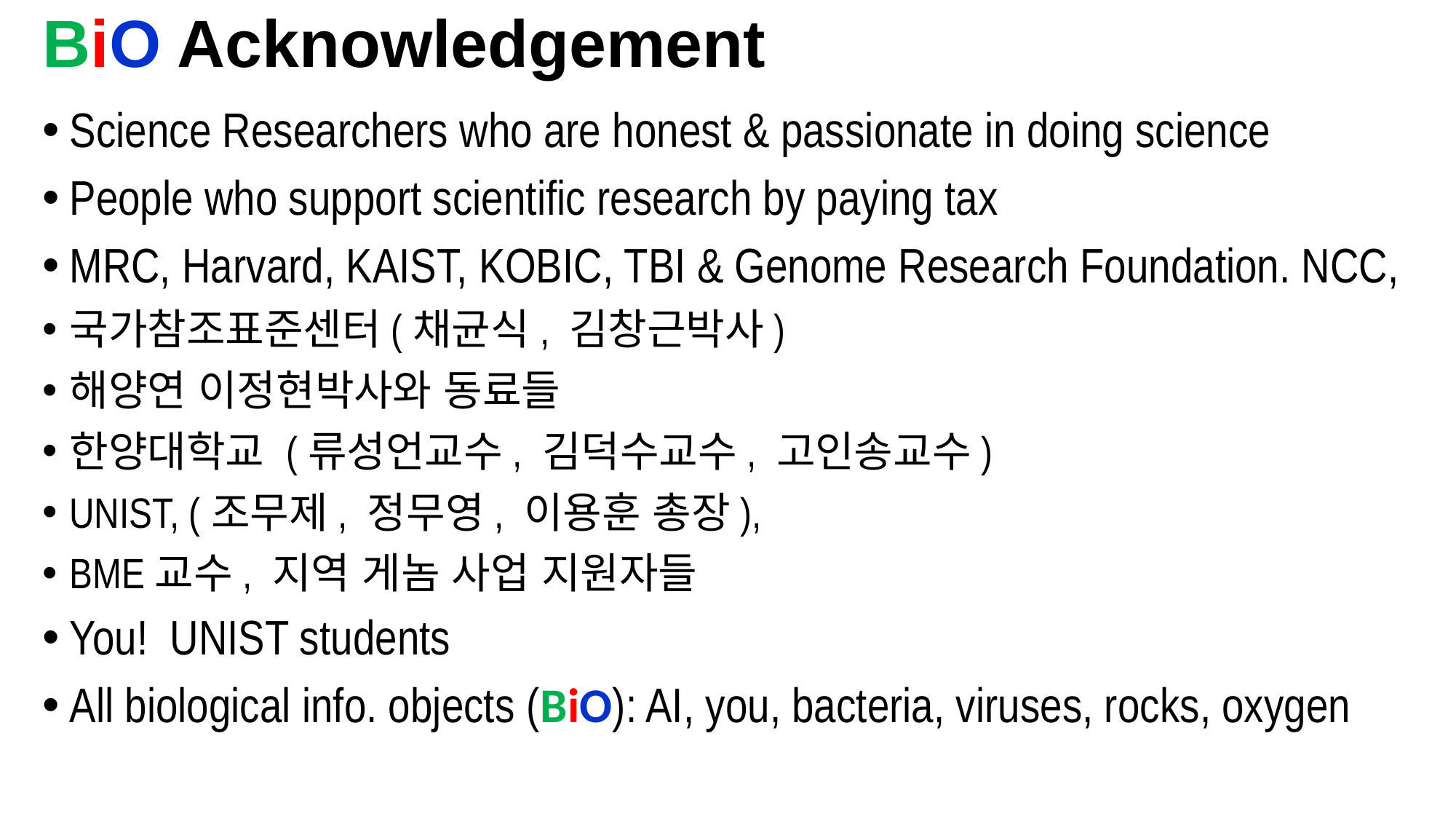

# BiO Acknowledgement
Science Researchers who are honest & passionate in doing science
People who support scientific research by paying tax
MRC, Harvard, KAIST, KOBIC, TBI & Genome Research Foundation. NCC,
국가참조표준센터(채균식, 김창근박사)
해양연 이정현박사와 동료들
한양대학교 (류성언교수, 김덕수교수, 고인송교수)
UNIST, (조무제, 정무영, 이용훈 총장),
BME교수, 지역 게놈 사업 지원자들
You!  UNIST students
All biological info. objects (BiO): AI, you, bacteria, viruses, rocks, oxygen